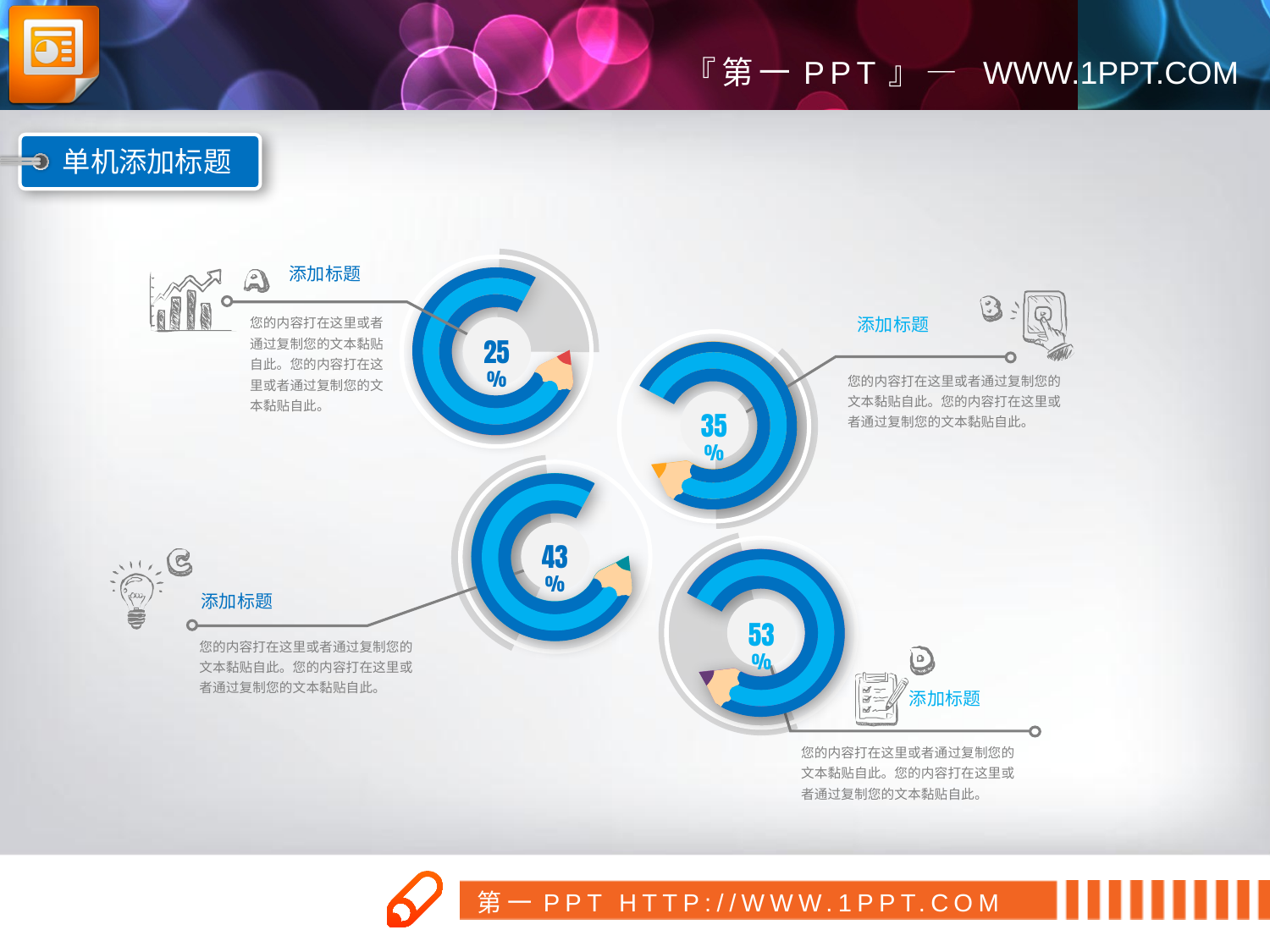

单机添加标题

添加标题

您的内容打在这里或者通过复制您的文本黏贴自此。您的内容打在这里或者通过复制您的文本黏贴自此。

添加标题

25%

您的内容打在这里或者通过复制您的文本黏贴自此。您的内容打在这里或者通过复制您的文本黏贴自此。

35%

43%

添加标题

53%
您的内容打在这里或者通过复制您的文本黏贴自此。您的内容打在这里或者通过复制您的文本黏贴自此。

添加标题
您的内容打在这里或者通过复制您的文本黏贴自此。您的内容打在这里或者通过复制您的文本黏贴自此。